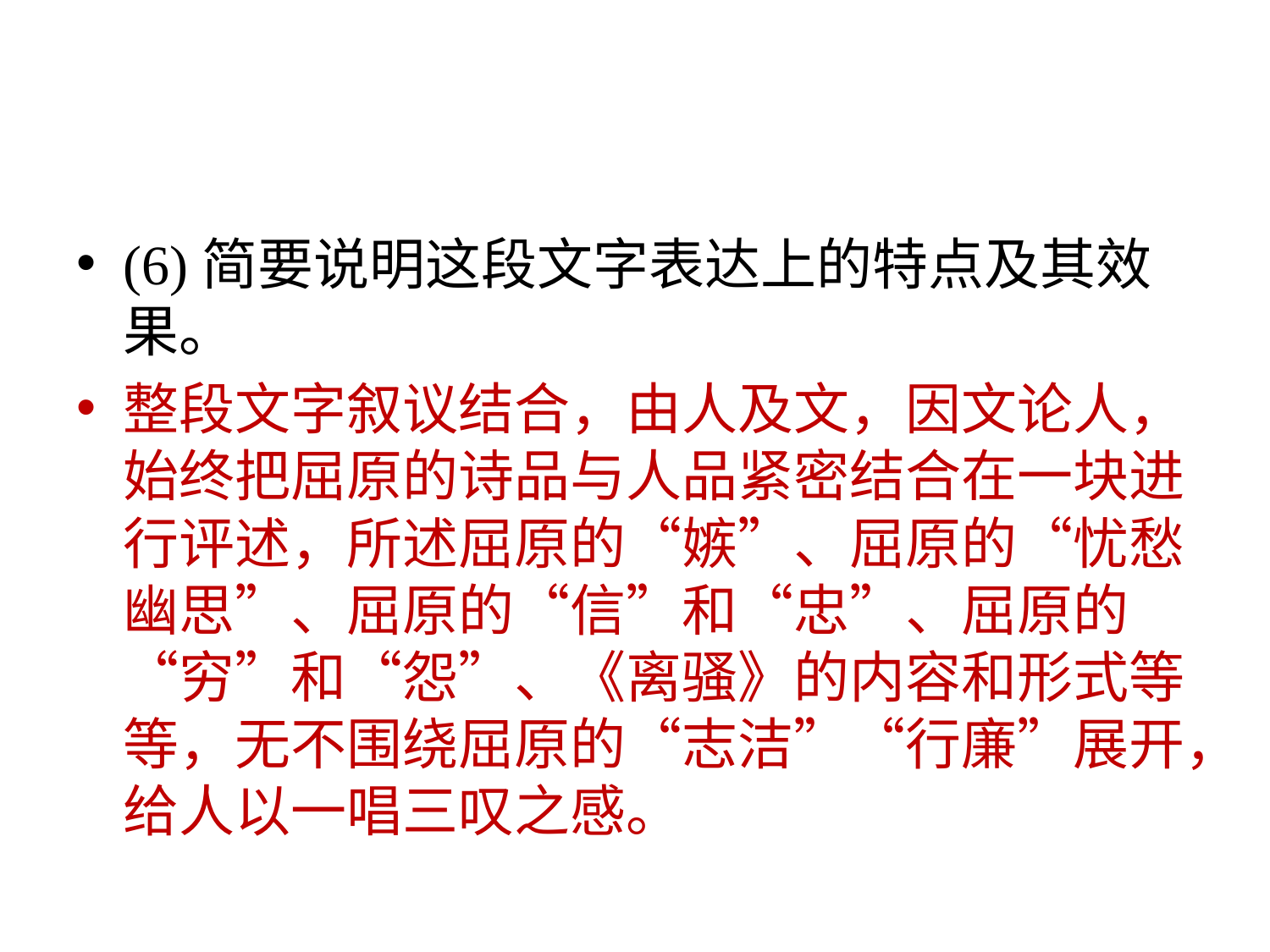

#
(6)简要说明这段文字表达上的特点及其效果。
整段文字叙议结合，由人及文，因文论人，始终把屈原的诗品与人品紧密结合在一块进行评述，所述屈原的“嫉”、屈原的“忧愁幽思”、屈原的“信”和“忠”、屈原的“穷”和“怨”、《离骚》的内容和形式等等，无不围绕屈原的“志洁”“行廉”展开，给人以一唱三叹之感。